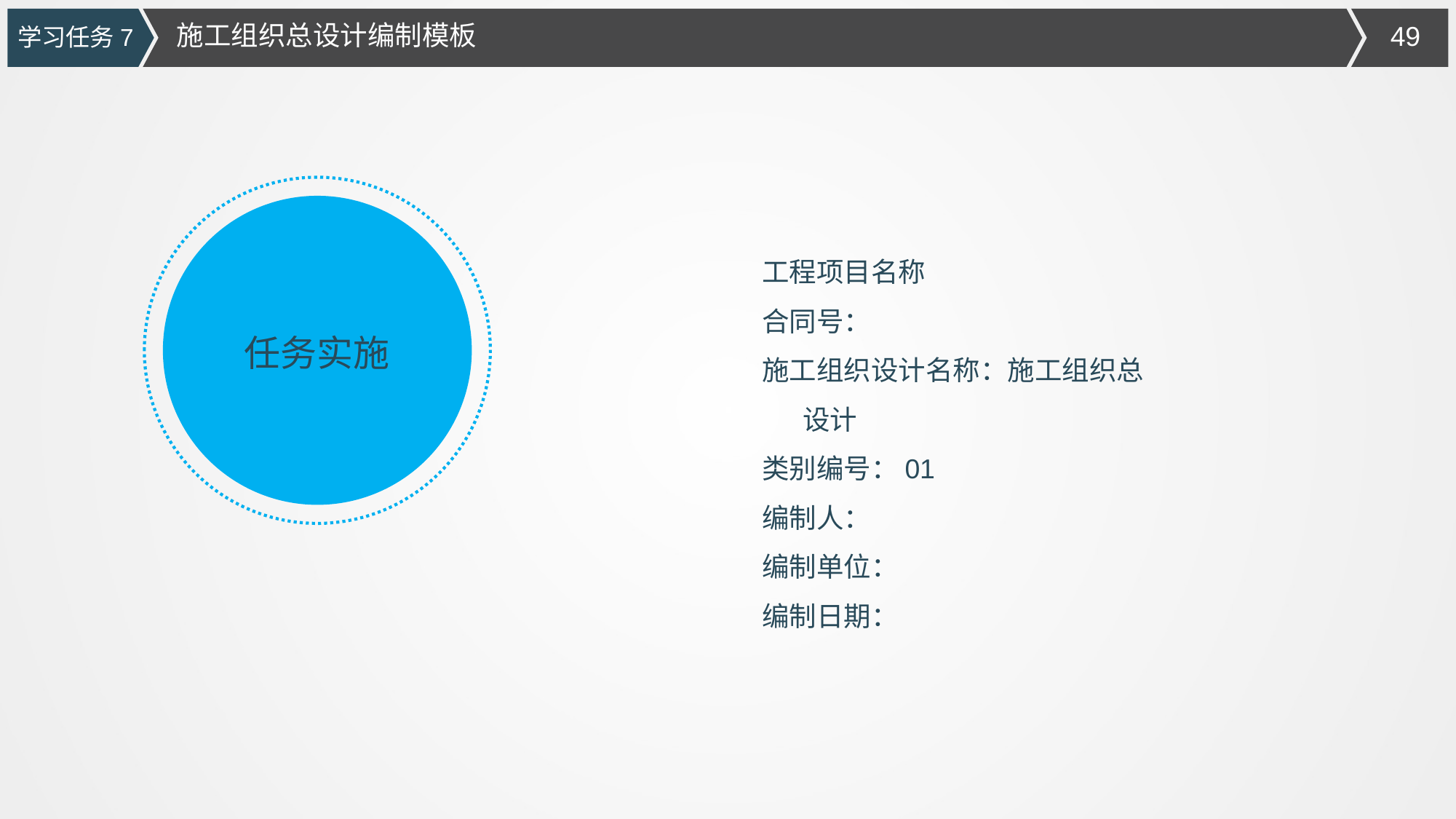

施工组织总设计编制模板
学习任务7

工程项目名称
合同号：
施工组织设计名称：施工组织总设计
类别编号：01
编制人：
编制单位：
编制日期：

任务实施